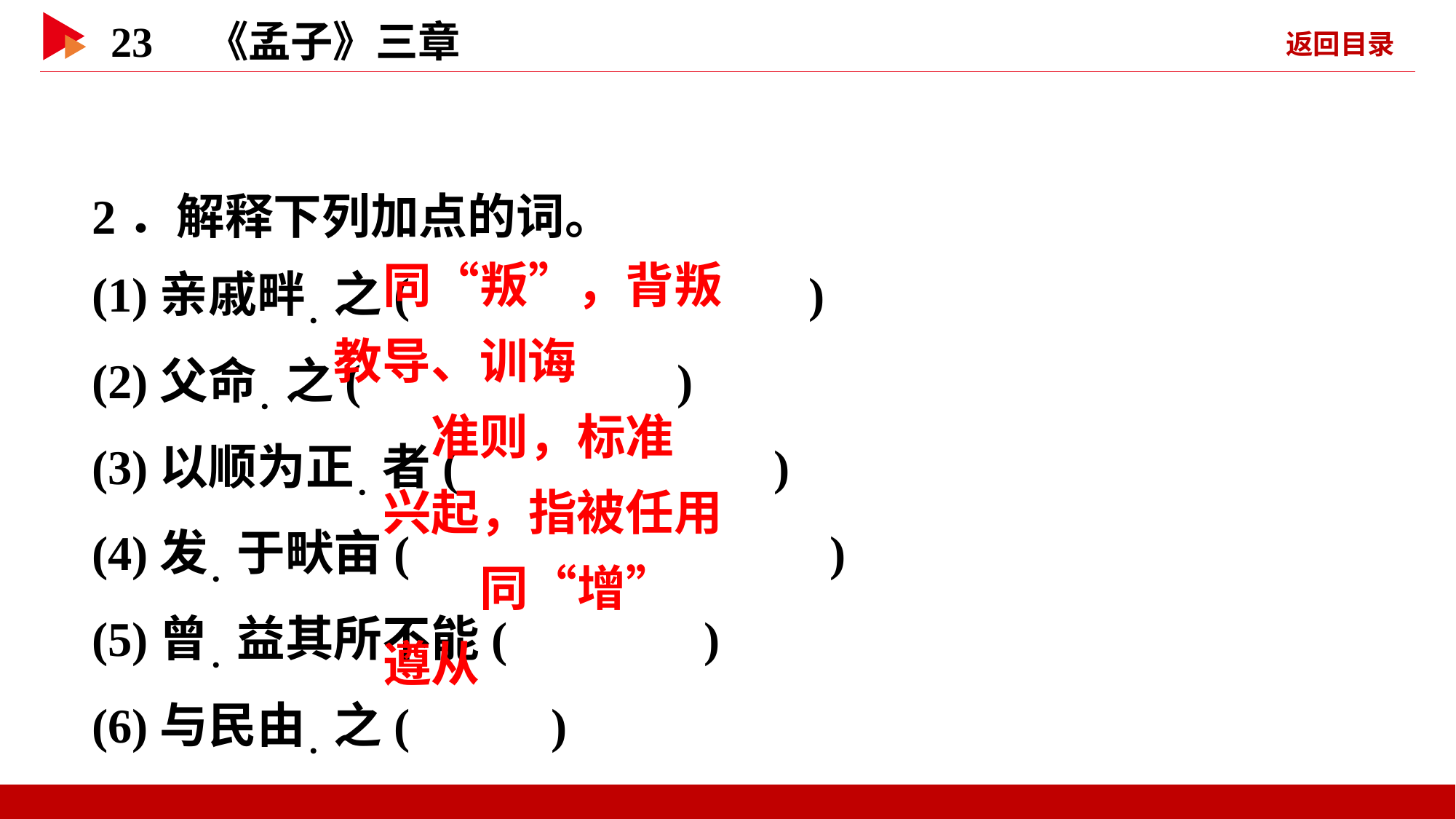

2．解释下列加点的词。
(1)亲戚畔．之(                 )
(2)父命．之(            )
(3)以顺为正．者(            )
(4)发．于畎亩(               )
(5)曾．益其所不能(         )
(6)与民由．之(      )
 同“叛”，背叛
 教导、训诲
 准则，标准
 兴起，指被任用
 同“增”
 遵从